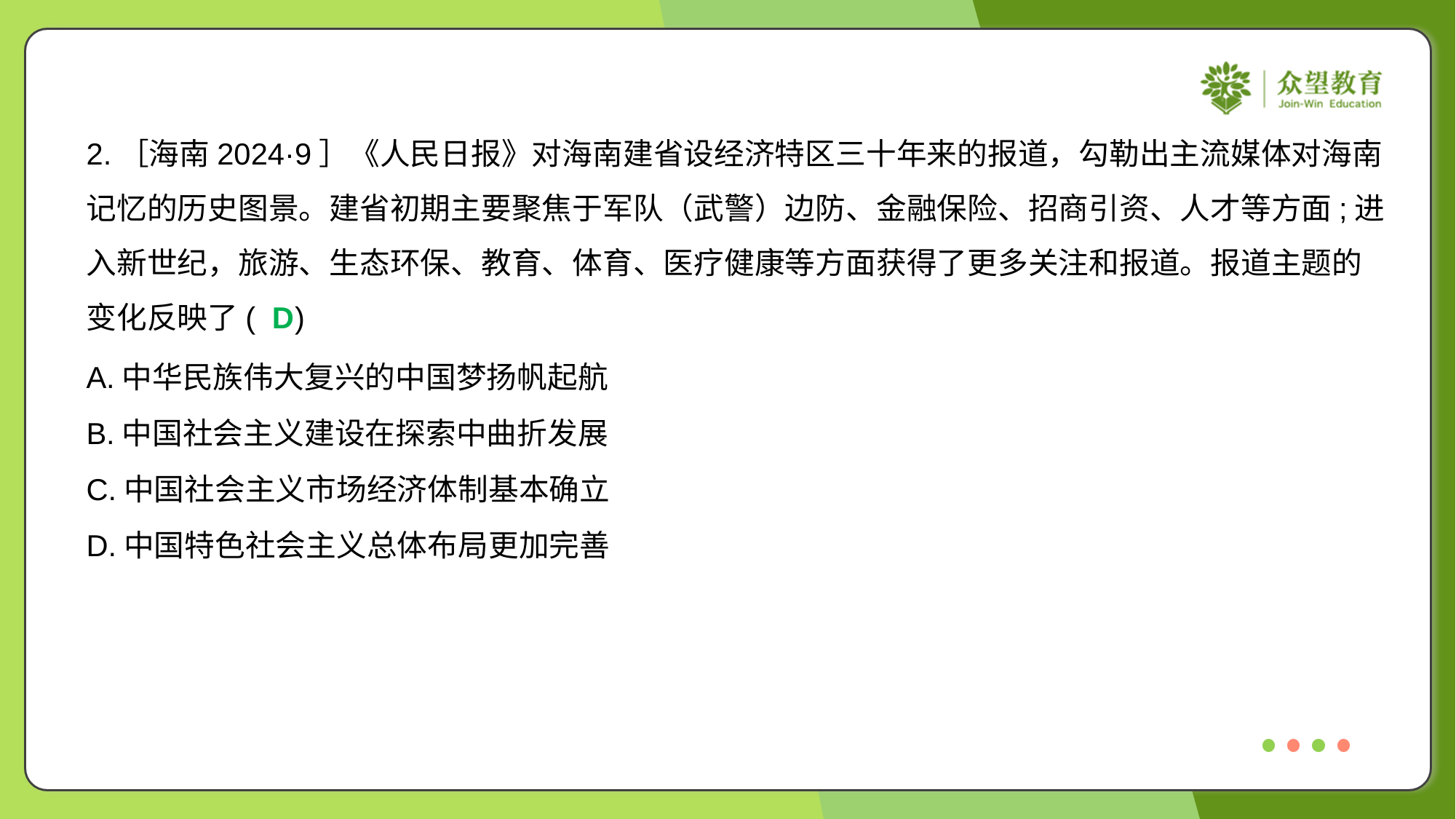

2.［海南2024·9］《人民日报》对海南建省设经济特区三十年来的报道，勾勒出主流媒体对海南
记忆的历史图景。建省初期主要聚焦于军队（武警）边防、金融保险、招商引资、人才等方面;进
入新世纪，旅游、生态环保、教育、体育、医疗健康等方面获得了更多关注和报道。报道主题的
变化反映了(     )
D
A.中华民族伟大复兴的中国梦扬帆起航
B.中国社会主义建设在探索中曲折发展
C.中国社会主义市场经济体制基本确立
D.中国特色社会主义总体布局更加完善